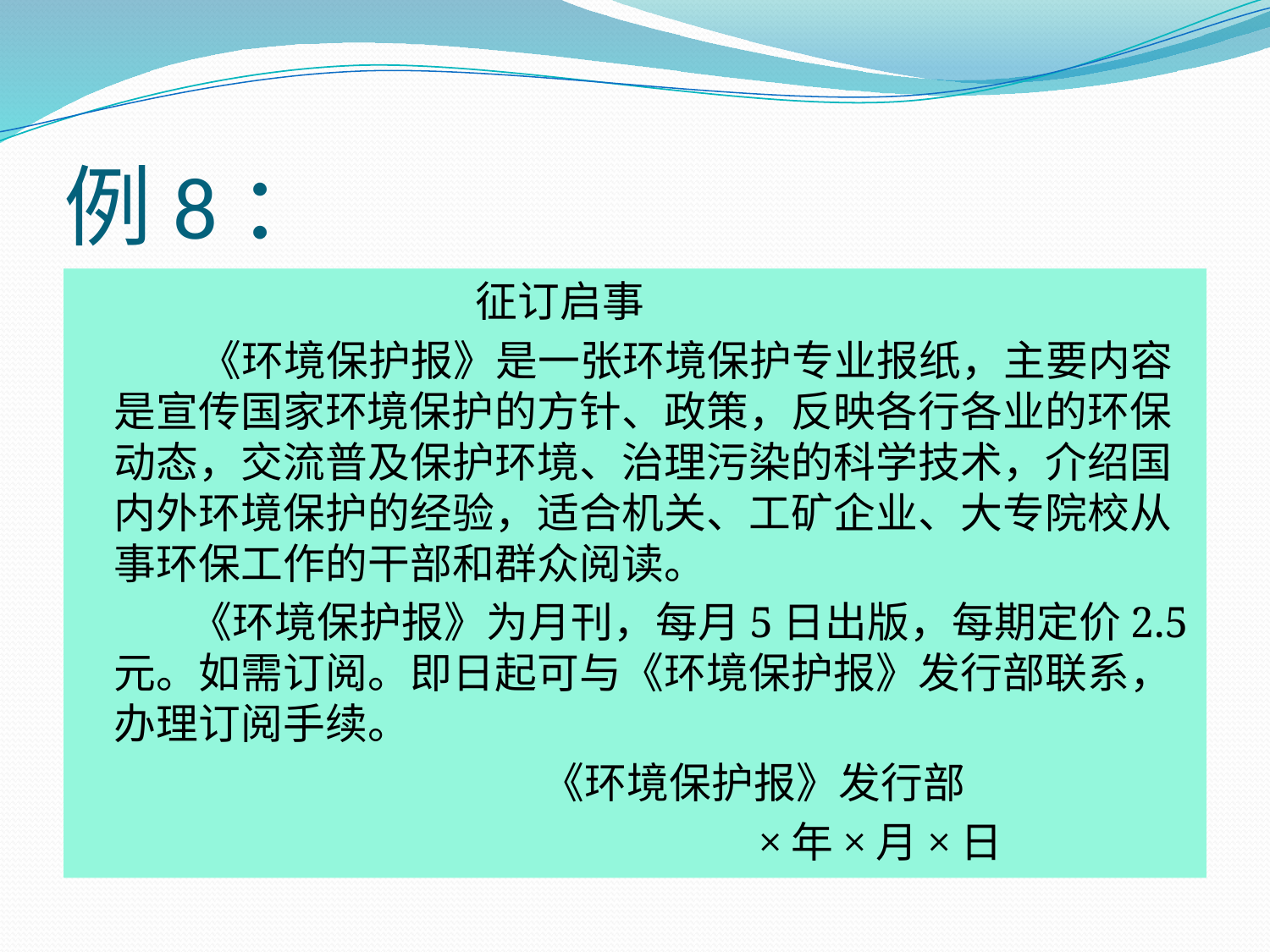

# 例8：
                                         征订启事
            《环境保护报》是一张环境保护专业报纸，主要内容是宣传国家环境保护的方针、政策，反映各行各业的环保动态，交流普及保护环境、治理污染的科学技术，介绍国内外环境保护的经验，适合机关、工矿企业、大专院校从事环保工作的干部和群众阅读。
           《环境保护报》为月刊，每月5日出版，每期定价2.5元。如需订阅。即日起可与《环境保护报》发行部联系，办理订阅手续。
                                                《环境保护报》发行部
                                                              ×年×月×日